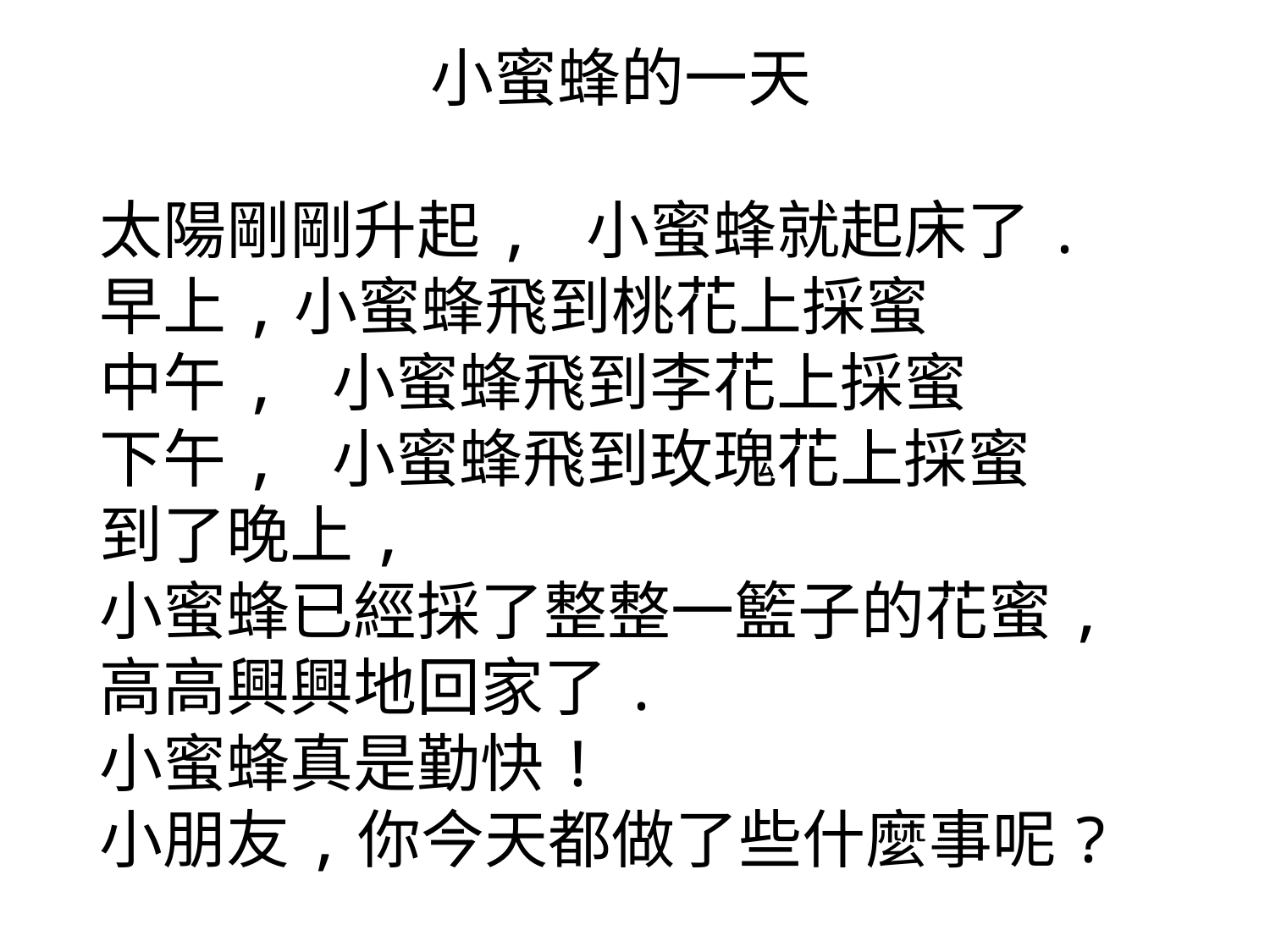

小蜜蜂的一天

太陽剛剛升起, 小蜜蜂就起床了.
早上,小蜜蜂飛到桃花上採蜜
中午, 小蜜蜂飛到李花上採蜜
下午, 小蜜蜂飛到玫瑰花上採蜜
到了晚上,
小蜜蜂已經採了整整一籃子的花蜜,
高高興興地回家了.
小蜜蜂真是勤快!
小朋友,你今天都做了些什麼事呢?